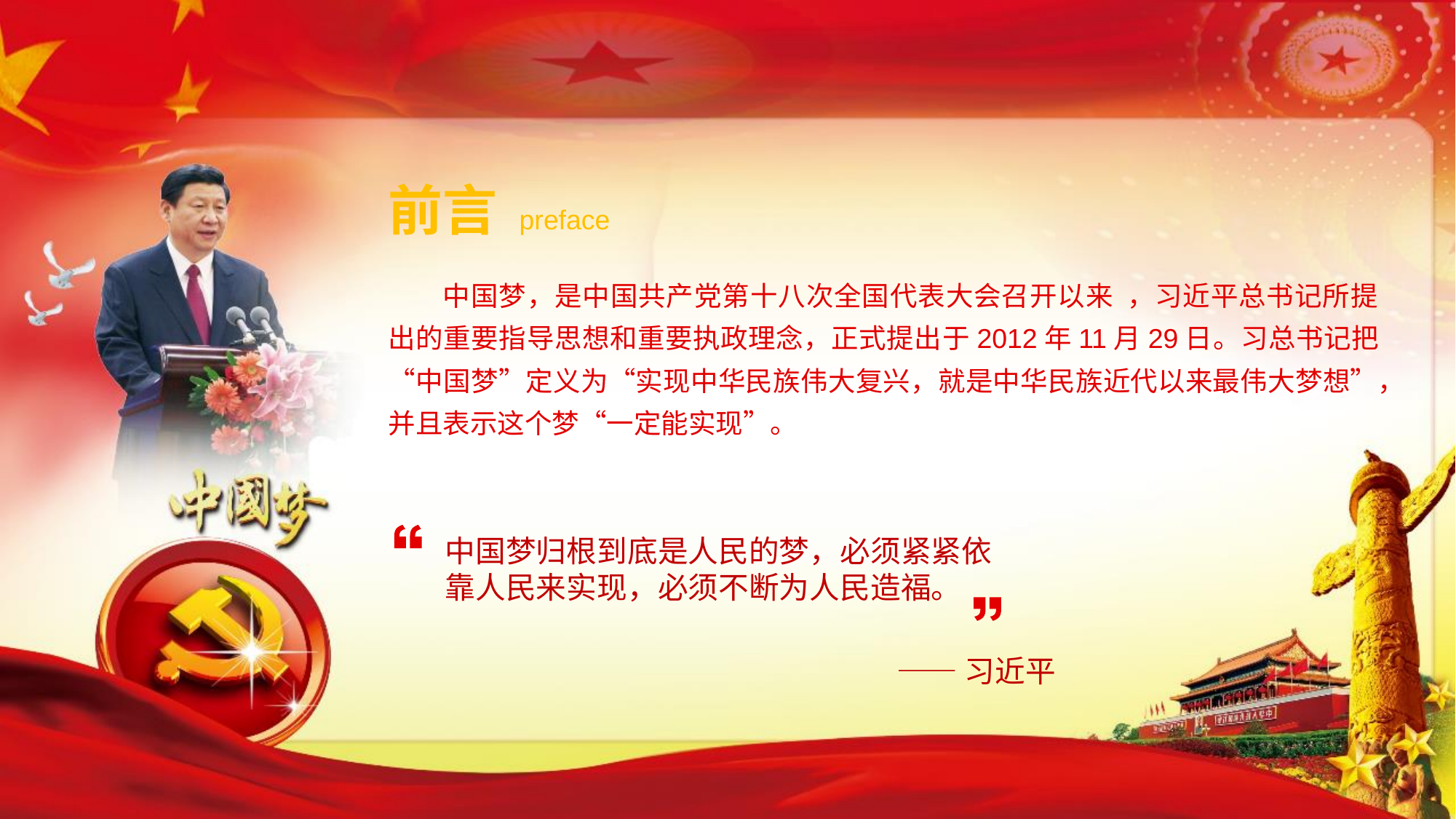

前言
preface
中国梦，是中国共产党第十八次全国代表大会召开以来  ，习近平总书记所提出的重要指导思想和重要执政理念，正式提出于2012年11月29日。习总书记把“中国梦”定义为“实现中华民族伟大复兴，就是中华民族近代以来最伟大梦想”，并且表示这个梦“一定能实现”。

中国梦归根到底是人民的梦，必须紧紧依靠人民来实现，必须不断为人民造福。

——习近平